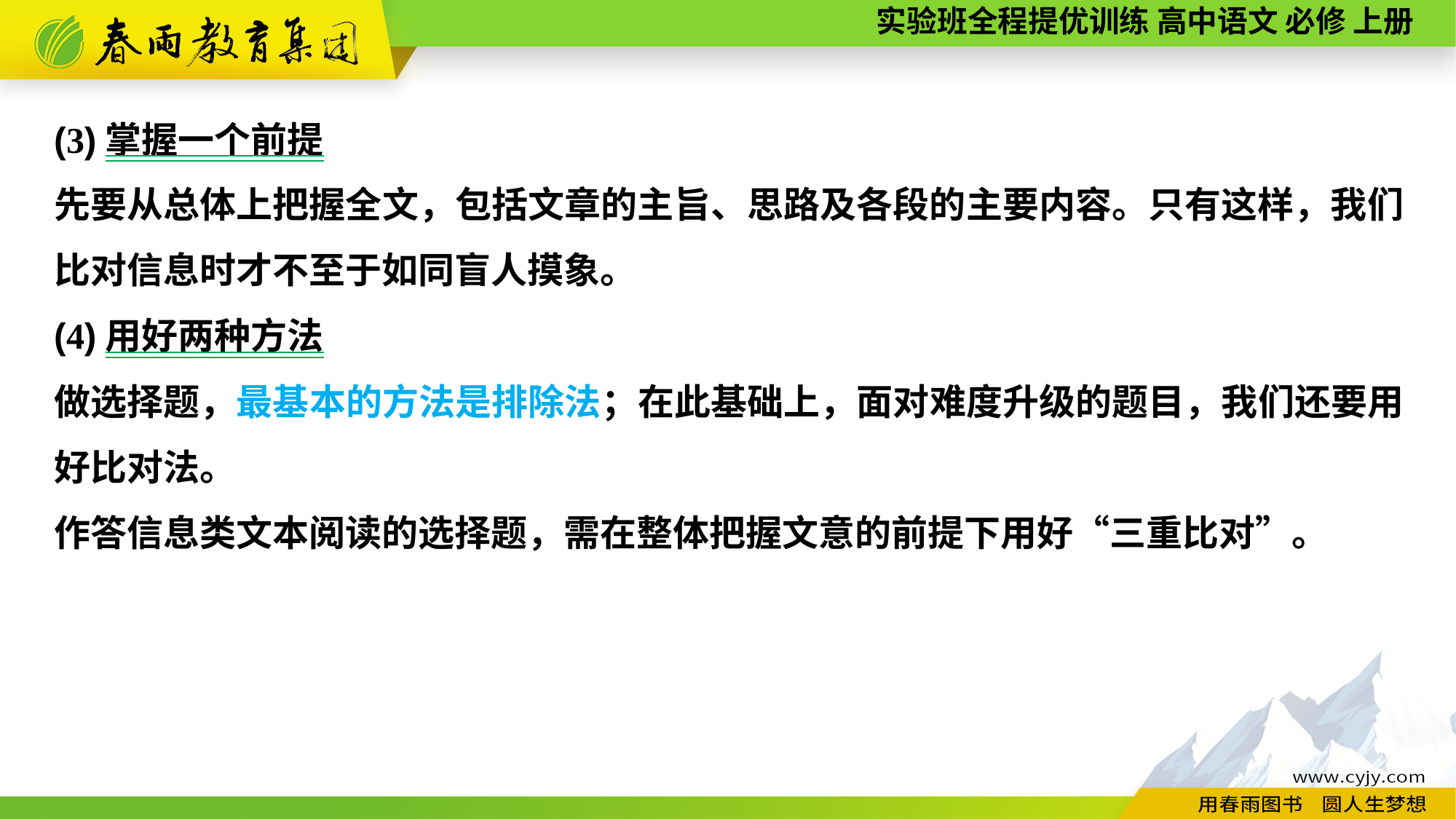

(3)掌握一个前提
先要从总体上把握全文，包括文章的主旨、思路及各段的主要内容。只有这样，我们比对信息时才不至于如同盲人摸象。
(4)用好两种方法
做选择题，最基本的方法是排除法；在此基础上，面对难度升级的题目，我们还要用好比对法。
作答信息类文本阅读的选择题，需在整体把握文意的前提下用好“三重比对”。